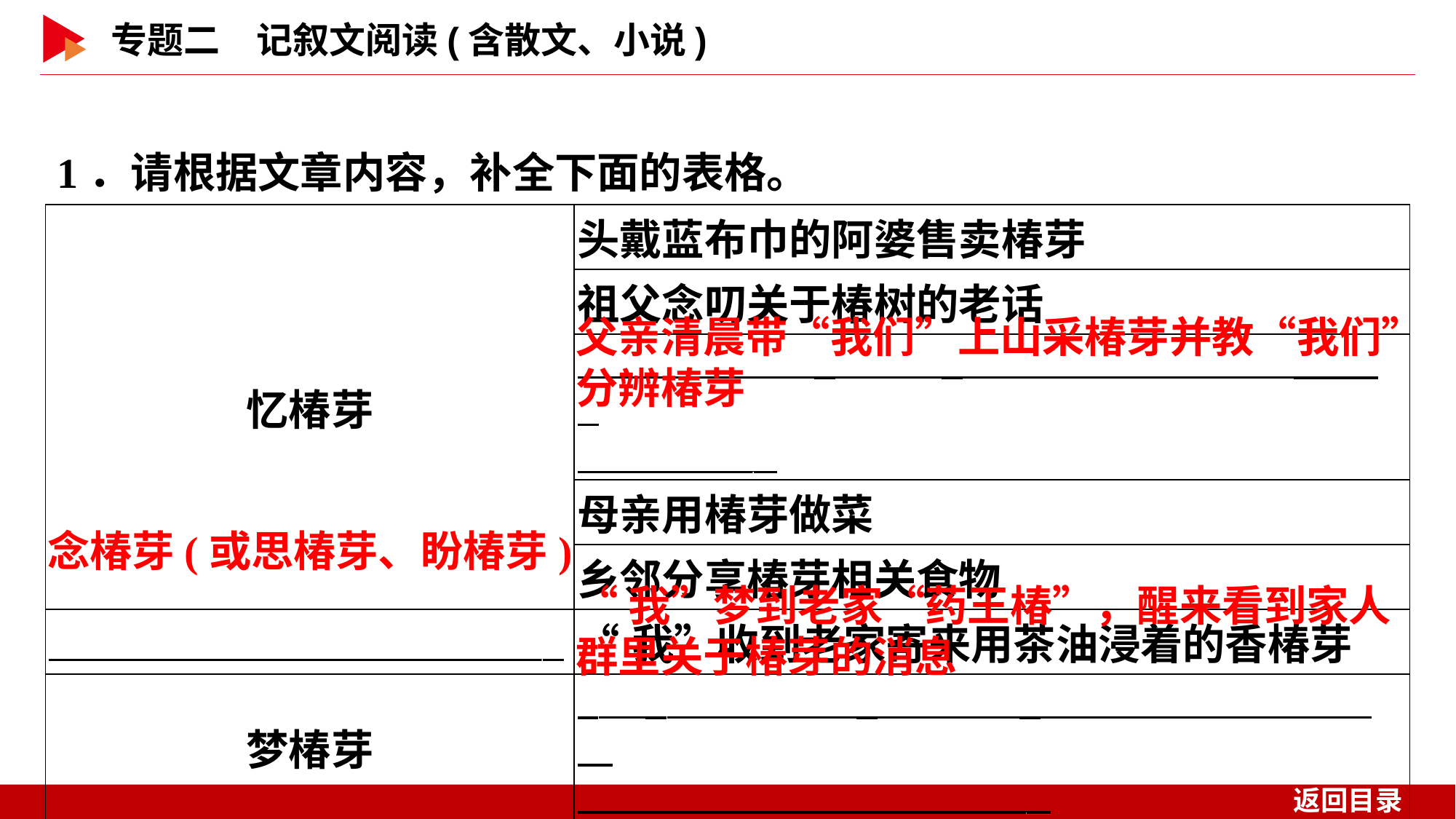

1．请根据文章内容，补全下面的表格。
| 忆椿芽 | 头戴蓝布巾的阿婆售卖椿芽 |
| --- | --- |
|  | 祖父念叨关于椿树的老话 |
|  | \_ \_ |
|  | 母亲用椿芽做菜 |
|  | 乡邻分享椿芽相关食物 |
| \_ | “我”收到老家寄来用茶油浸着的香椿芽 |
| 梦椿芽 | \_ \_ |
父亲清晨带“我们”上山采椿芽并教“我们”
分辨椿芽
念椿芽(或思椿芽、盼椿芽)
“我”梦到老家“药王椿”，醒来看到家人
群里关于椿芽的消息